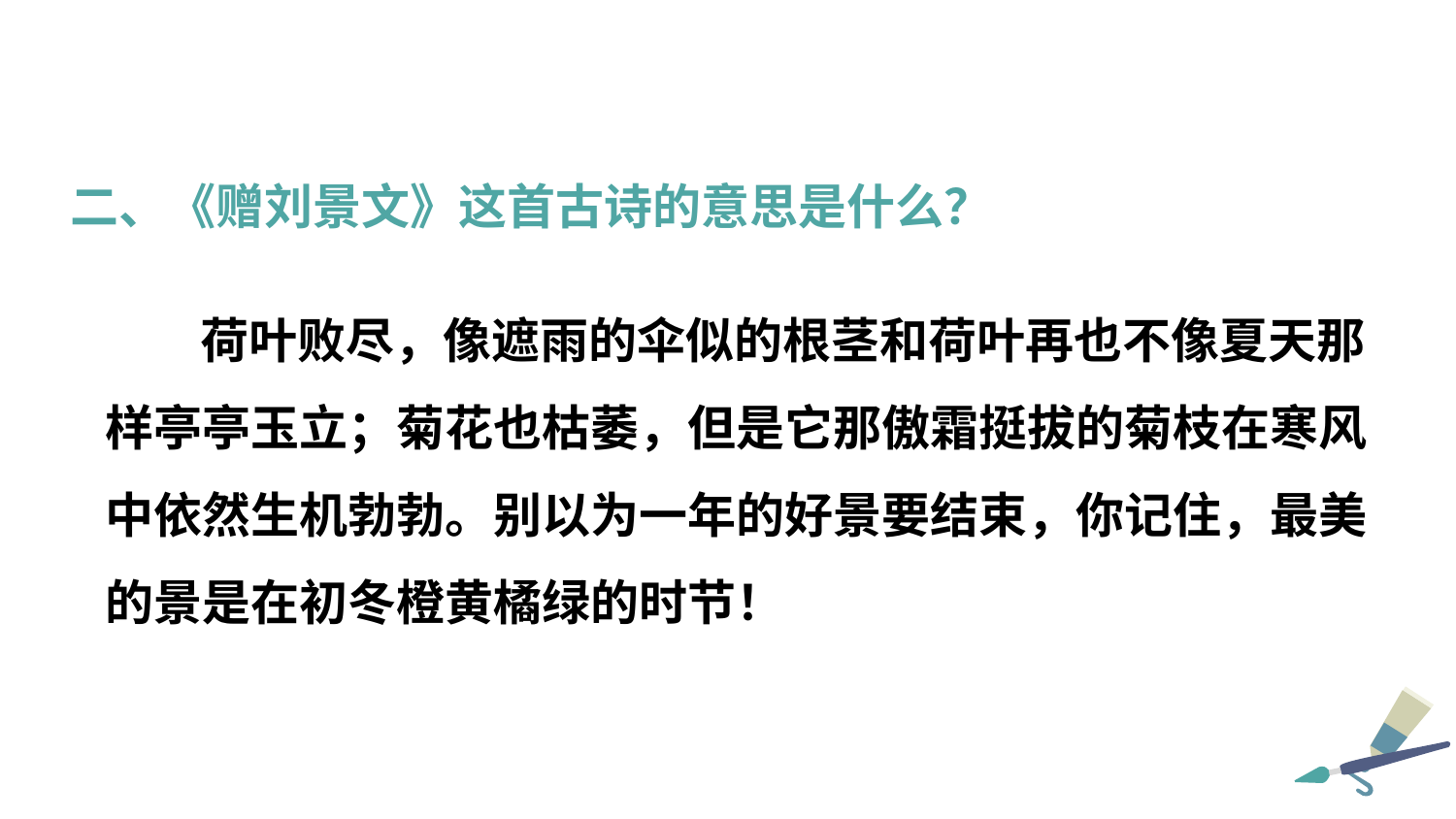

二、《赠刘景文》这首古诗的意思是什么？
 荷叶败尽，像遮雨的伞似的根茎和荷叶再也不像夏天那样亭亭玉立；菊花也枯萎，但是它那傲霜挺拔的菊枝在寒风中依然生机勃勃。别以为一年的好景要结束，你记住，最美的景是在初冬橙黄橘绿的时节！